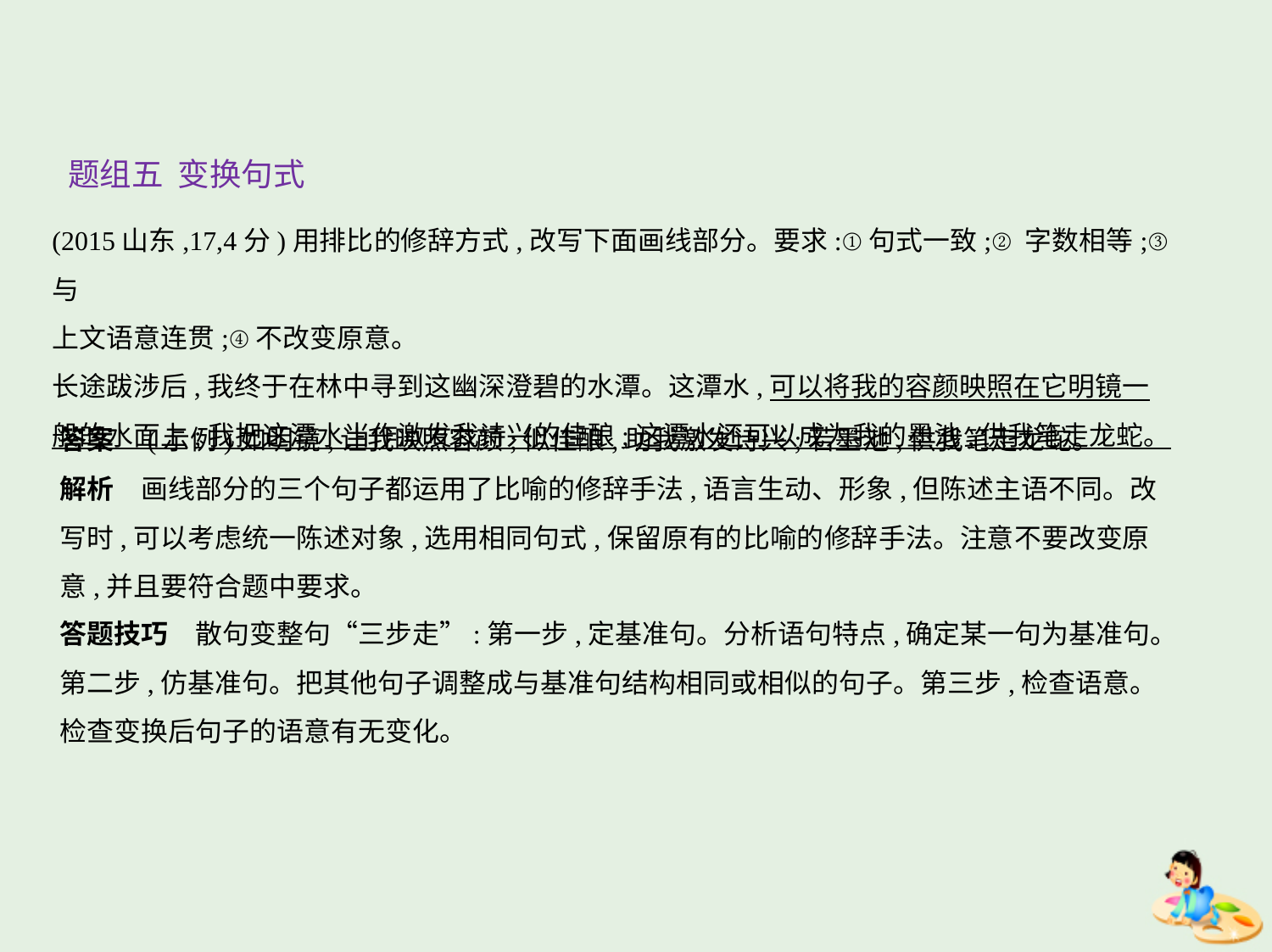

题组五  变换句式
(2015山东,17,4分)用排比的修辞方式,改写下面画线部分。要求:①句式一致;②字数相等;③与
上文语意连贯;④不改变原意。
长途跋涉后,我终于在林中寻到这幽深澄碧的水潭。这潭水,可以将我的容颜映照在它明镜一
般的水面上;我把这潭水当作激发我诗兴的佳酿;这潭水还可以成为我的墨池,供我笔走龙蛇。
答案　(示例)如明镜,让我映照容颜;似佳酿,助我激发诗兴;若墨池,供我笔走龙蛇。
解析　画线部分的三个句子都运用了比喻的修辞手法,语言生动、形象,但陈述主语不同。改
写时,可以考虑统一陈述对象,选用相同句式,保留原有的比喻的修辞手法。注意不要改变原
意,并且要符合题中要求。
答题技巧　散句变整句“三步走”:第一步,定基准句。分析语句特点,确定某一句为基准句。
第二步,仿基准句。把其他句子调整成与基准句结构相同或相似的句子。第三步,检查语意。
检查变换后句子的语意有无变化。